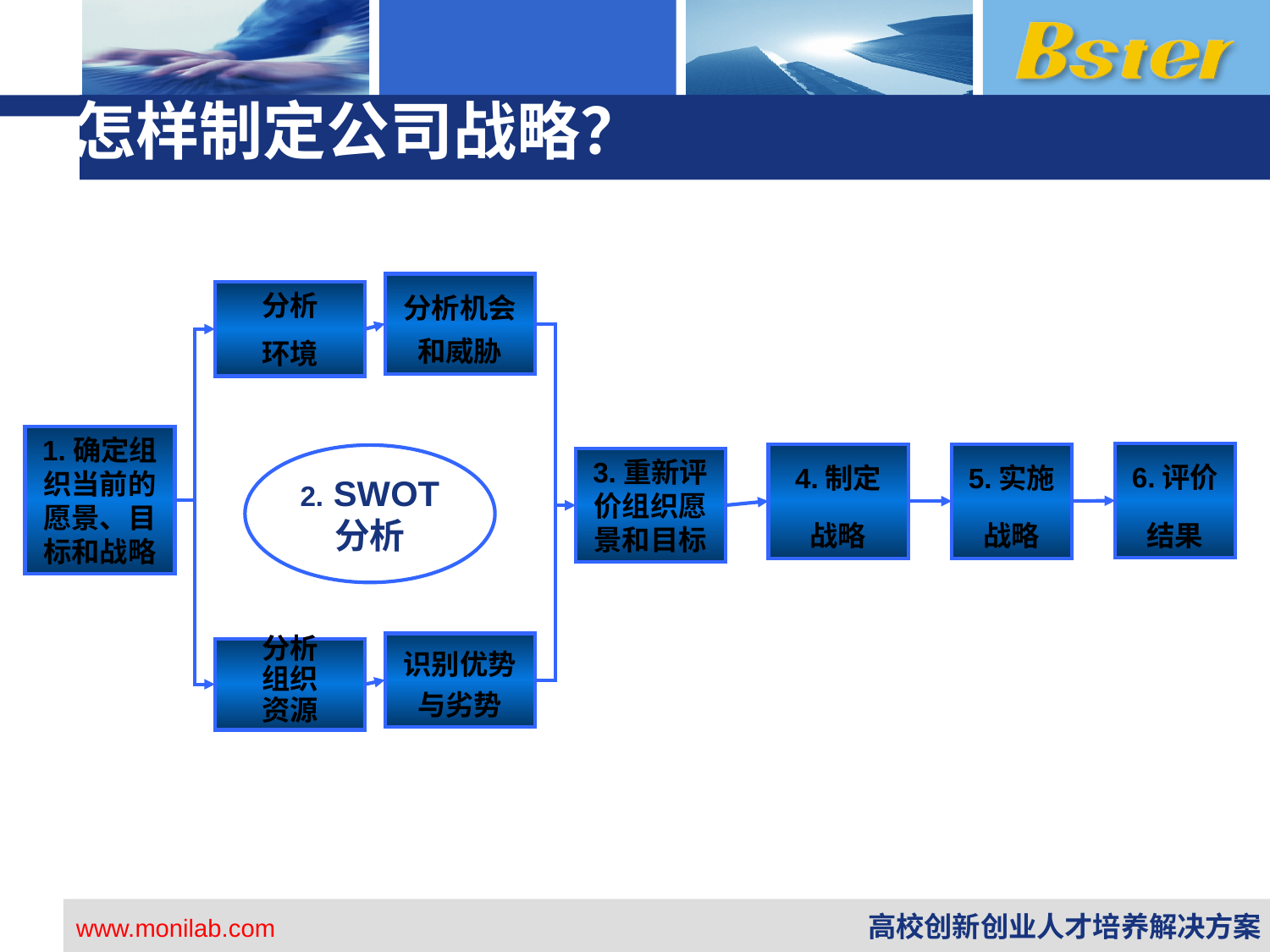

# 怎样制定公司战略？
分析机会和威胁
分析
环境
2. SWOT 分析
分析
组织
资源
识别优势与劣势
1.确定组织当前的愿景、目标和战略
6.评价
结果
4.制定
战略
5.实施
战略
3.重新评价组织愿景和目标